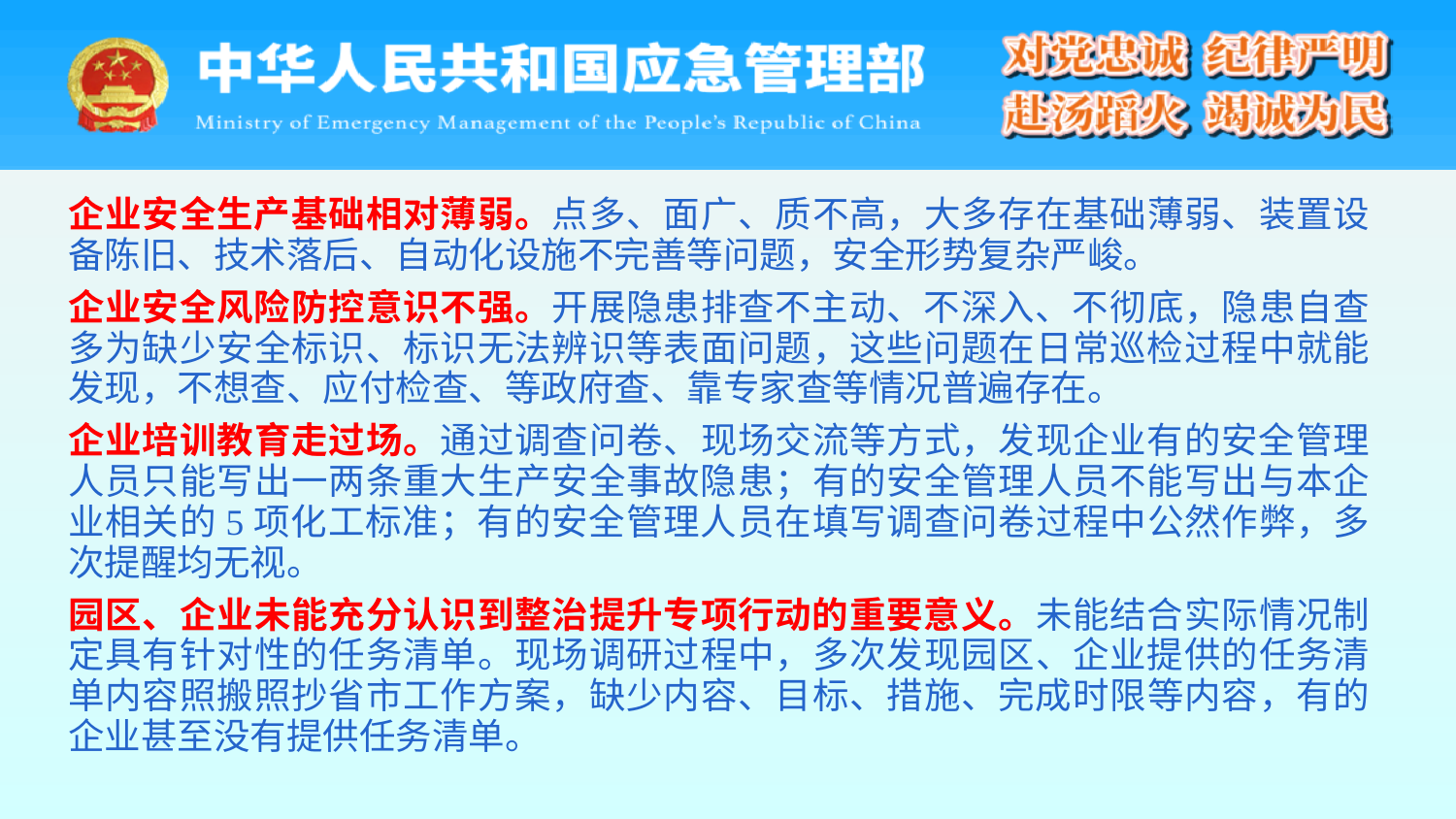

企业安全生产基础相对薄弱。点多、面广、质不高，大多存在基础薄弱、装置设备陈旧、技术落后、自动化设施不完善等问题，安全形势复杂严峻。
企业安全风险防控意识不强。开展隐患排查不主动、不深入、不彻底，隐患自查多为缺少安全标识、标识无法辨识等表面问题，这些问题在日常巡检过程中就能发现，不想查、应付检查、等政府查、靠专家查等情况普遍存在。
企业培训教育走过场。通过调查问卷、现场交流等方式，发现企业有的安全管理人员只能写出一两条重大生产安全事故隐患；有的安全管理人员不能写出与本企业相关的5项化工标准；有的安全管理人员在填写调查问卷过程中公然作弊，多次提醒均无视。
园区、企业未能充分认识到整治提升专项行动的重要意义。未能结合实际情况制定具有针对性的任务清单。现场调研过程中，多次发现园区、企业提供的任务清单内容照搬照抄省市工作方案，缺少内容、目标、措施、完成时限等内容，有的企业甚至没有提供任务清单。
84